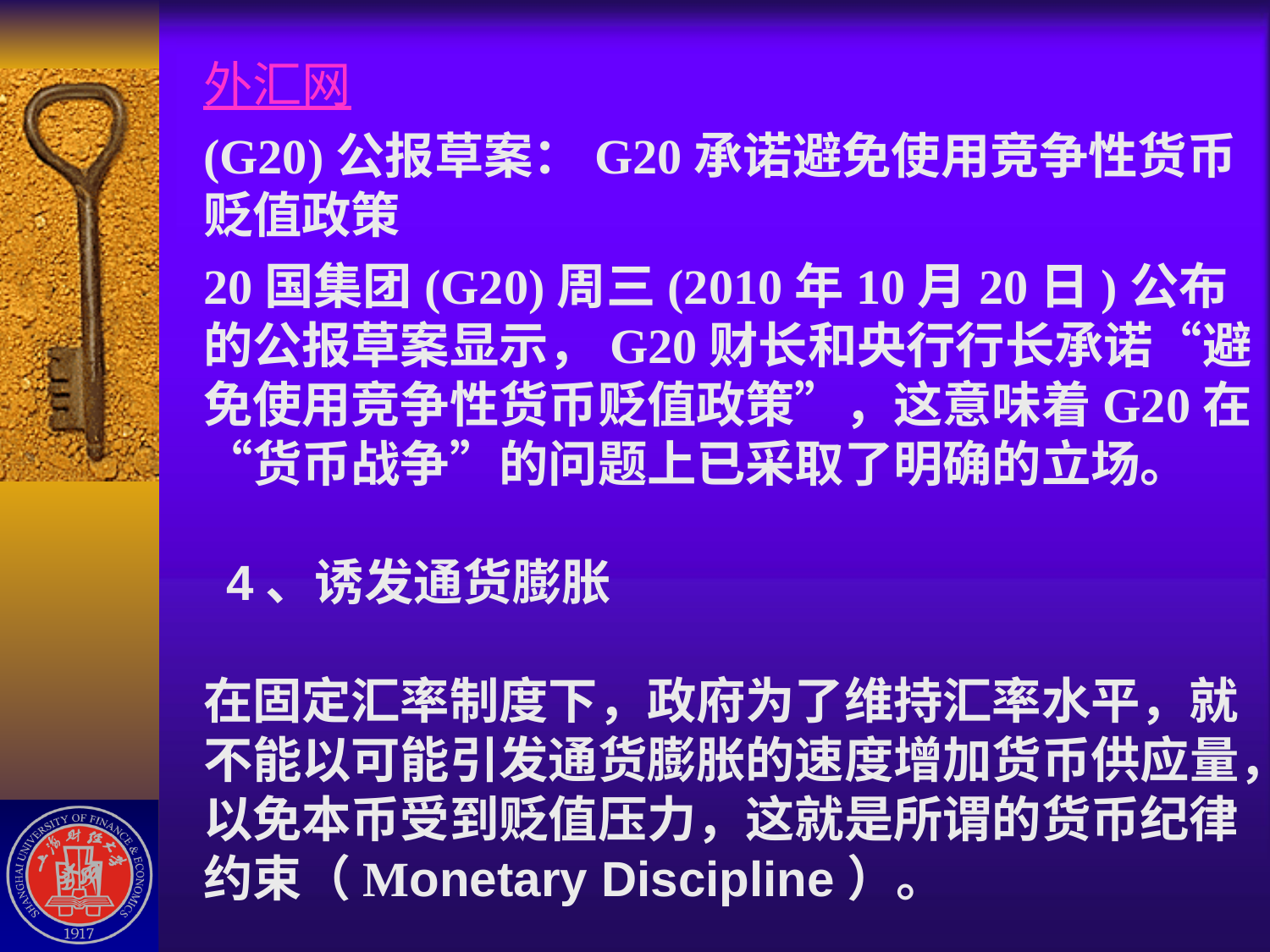

# 外汇网 (G20)公报草案：G20承诺避免使用竞争性货币贬值政策 　 20国集团(G20)周三(2010年10月20日)公布的公报草案显示，G20财长和央行行长承诺“避免使用竞争性货币贬值政策”，这意味着G20在“货币战争”的问题上已采取了明确的立场。 4、诱发通货膨胀 在固定汇率制度下，政府为了维持汇率水平，就不能以可能引发通货膨胀的速度增加货币供应量，以免本币受到贬值压力，这就是所谓的货币纪律约束（Monetary Discipline）。